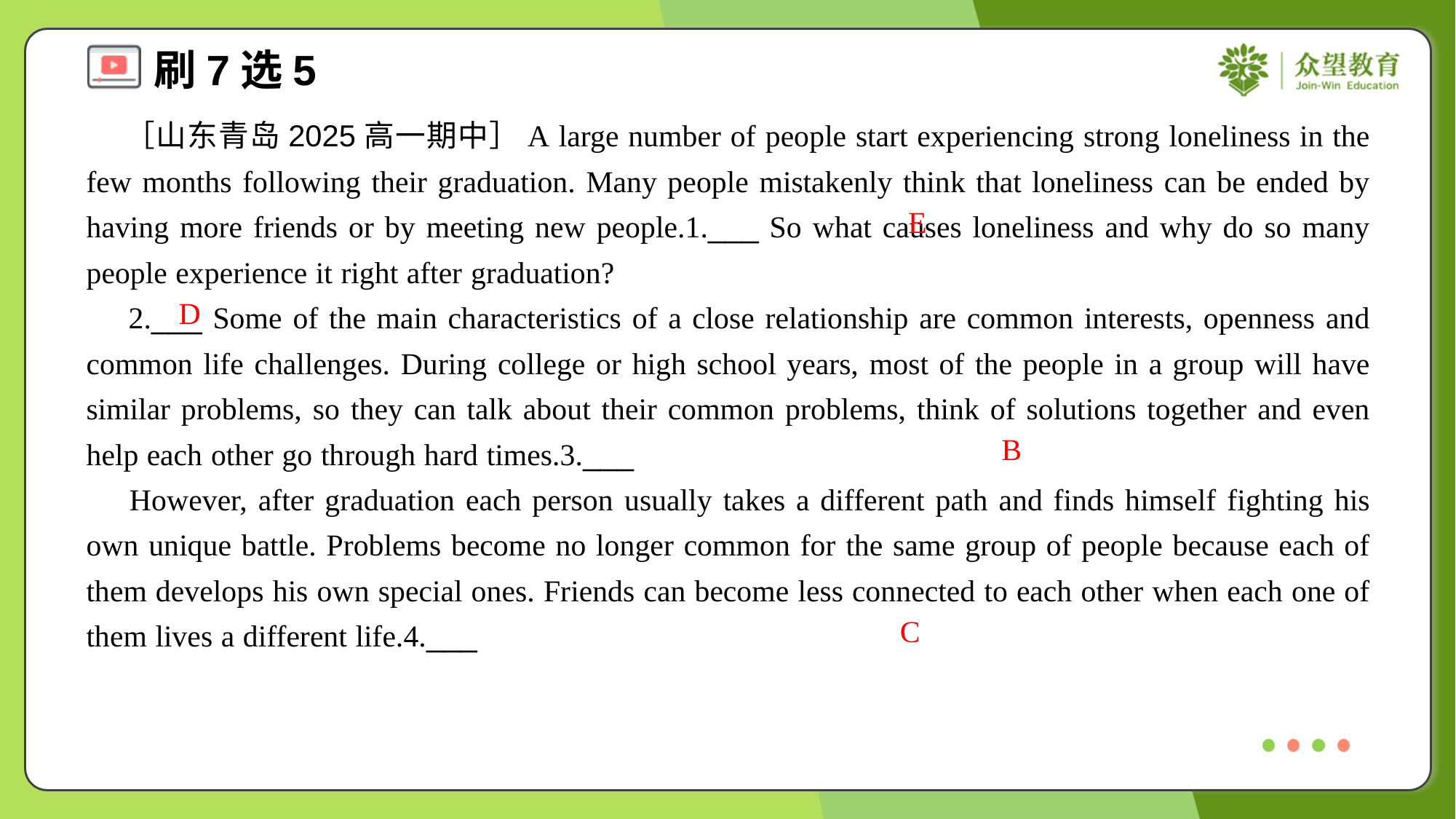

［山东青岛2025高一期中］A large number of people start experiencing strong loneliness in the few months following their graduation. Many people mistakenly think that loneliness can be ended by having more friends or by meeting new people.1.___ So what causes loneliness and why do so many people experience it right after graduation?
    2.___ Some of the main characteristics of a close relationship are common interests, openness and common life challenges. During college or high school years, most of the people in a group will have similar problems, so they can talk about their common problems, think of solutions together and even help each other go through hard times.3.___
    However, after graduation each person usually takes a different path and finds himself fighting his own unique battle. Problems become no longer common for the same group of people because each of them develops his own special ones. Friends can become less connected to each other when each one of them lives a different life.4.___
E
D
B
C